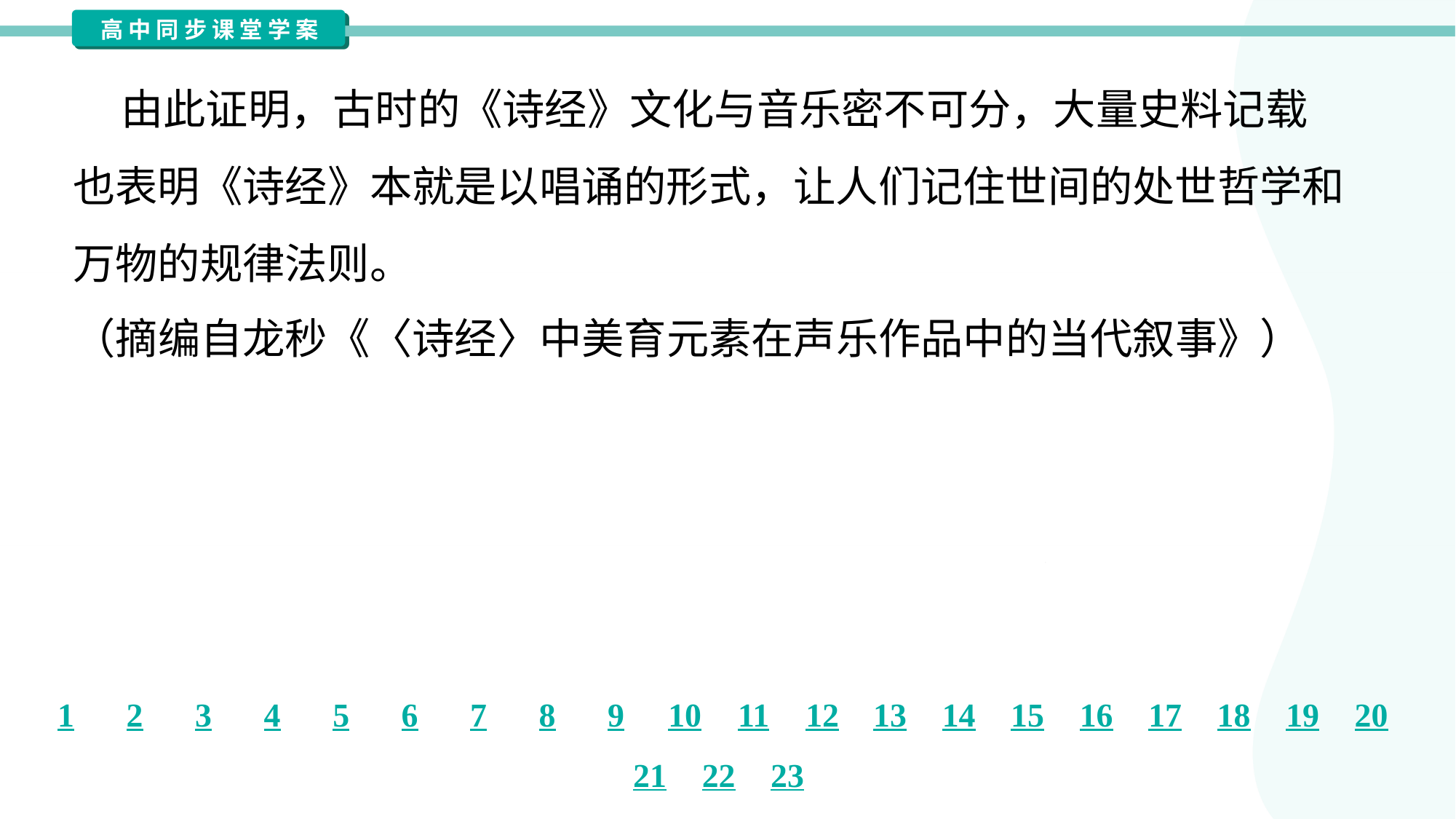

由此证明，古时的《诗经》文化与音乐密不可分，大量史料记载
也表明《诗经》本就是以唱诵的形式，让人们记住世间的处世哲学和
万物的规律法则。
（摘编自龙秒《〈诗经〉中美育元素在声乐作品中的当代叙事》）#1.1.7